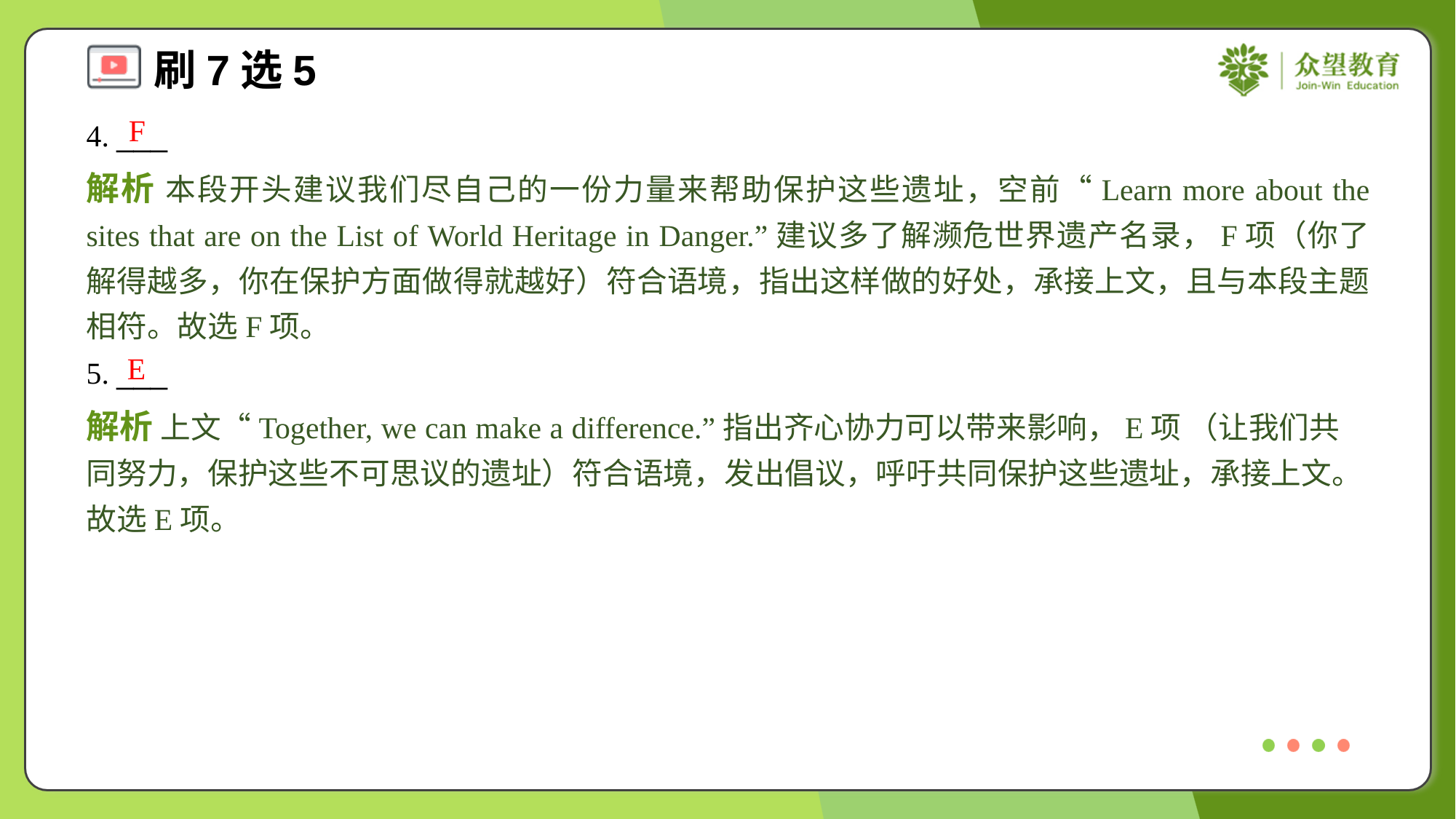

F
4. ___
解析 本段开头建议我们尽自己的一份力量来帮助保护这些遗址，空前“Learn more about the sites that are on the List of World Heritage in Danger.”建议多了解濒危世界遗产名录，F项（你了解得越多，你在保护方面做得就越好）符合语境，指出这样做的好处，承接上文，且与本段主题相符。故选F项。
E
5. ___
解析 上文“Together, we can make a difference.”指出齐心协力可以带来影响，E项 （让我们共同努力，保护这些不可思议的遗址）符合语境，发出倡议，呼吁共同保护这些遗址，承接上文。故选E项。